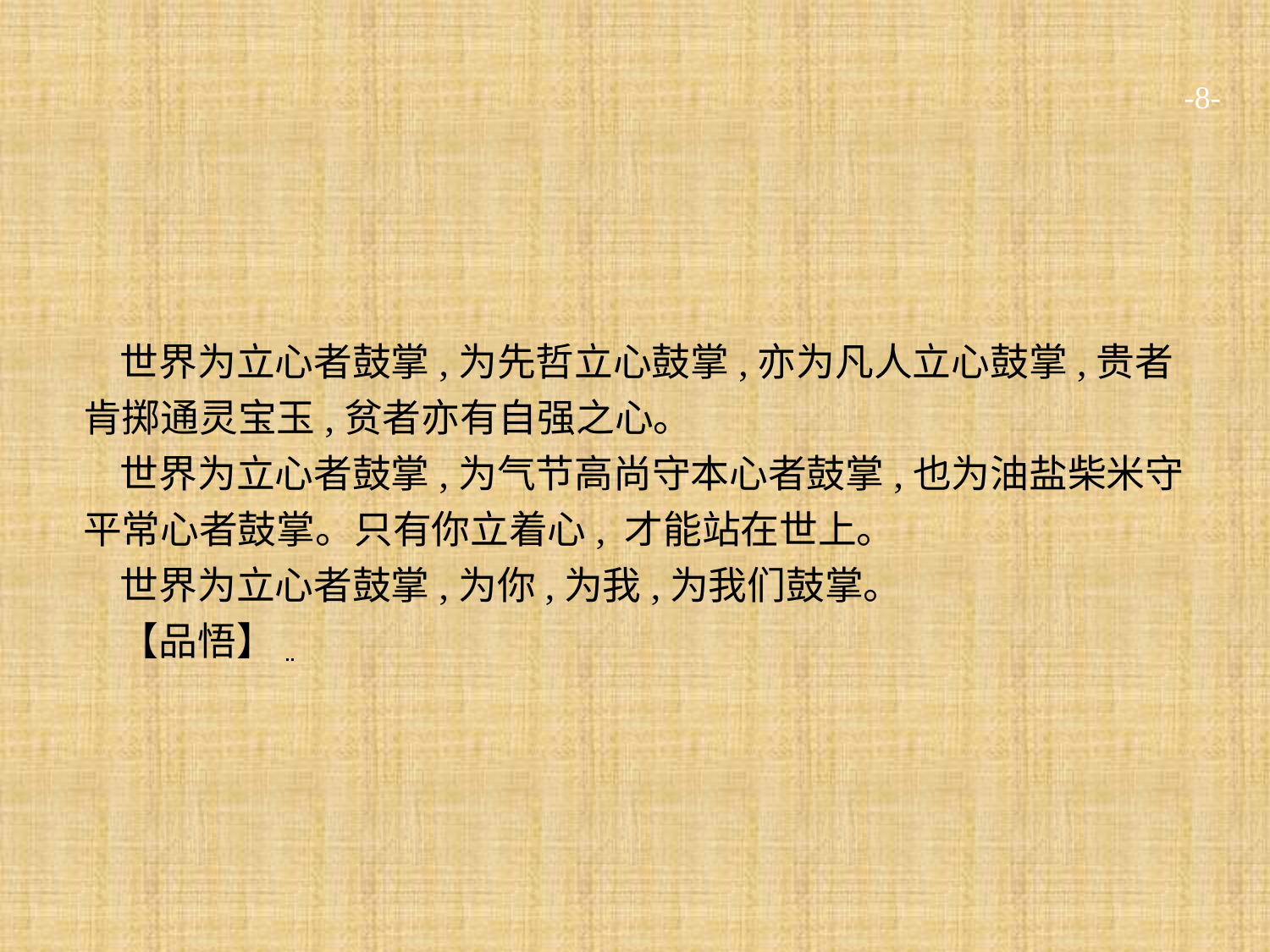

-8-
世界为立心者鼓掌,为先哲立心鼓掌,亦为凡人立心鼓掌,贵者肯掷通灵宝玉,贫者亦有自强之心。
世界为立心者鼓掌,为气节高尚守本心者鼓掌,也为油盐柴米守平常心者鼓掌。只有你立着心, 才能站在世上。
世界为立心者鼓掌,为你,为我,为我们鼓掌。
【品悟】